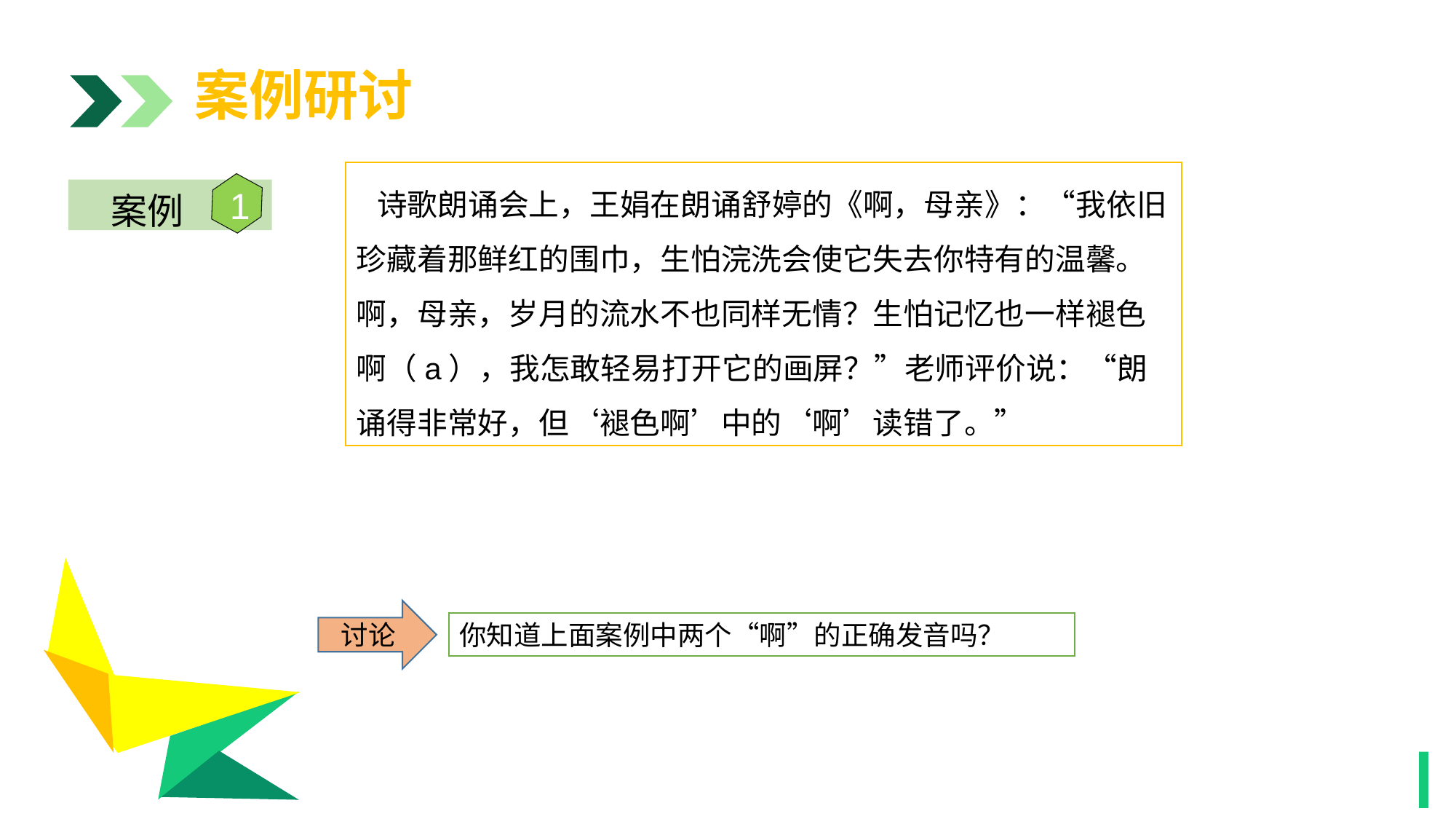

案例研讨

  诗歌朗诵会上，王娟在朗诵舒婷的《啊，母亲》：“我依旧珍藏着那鲜红的围巾，生怕浣洗会使它失去你特有的温馨。啊，母亲，岁月的流水不也同样无情？生怕记忆也一样褪色啊（a），我怎敢轻易打开它的画屏？”老师评价说：“朗诵得非常好，但‘褪色啊’中的‘啊’读错了。”
1

案例
1

讨论
你知道上面案例中两个“啊”的正确发音吗？
1
3